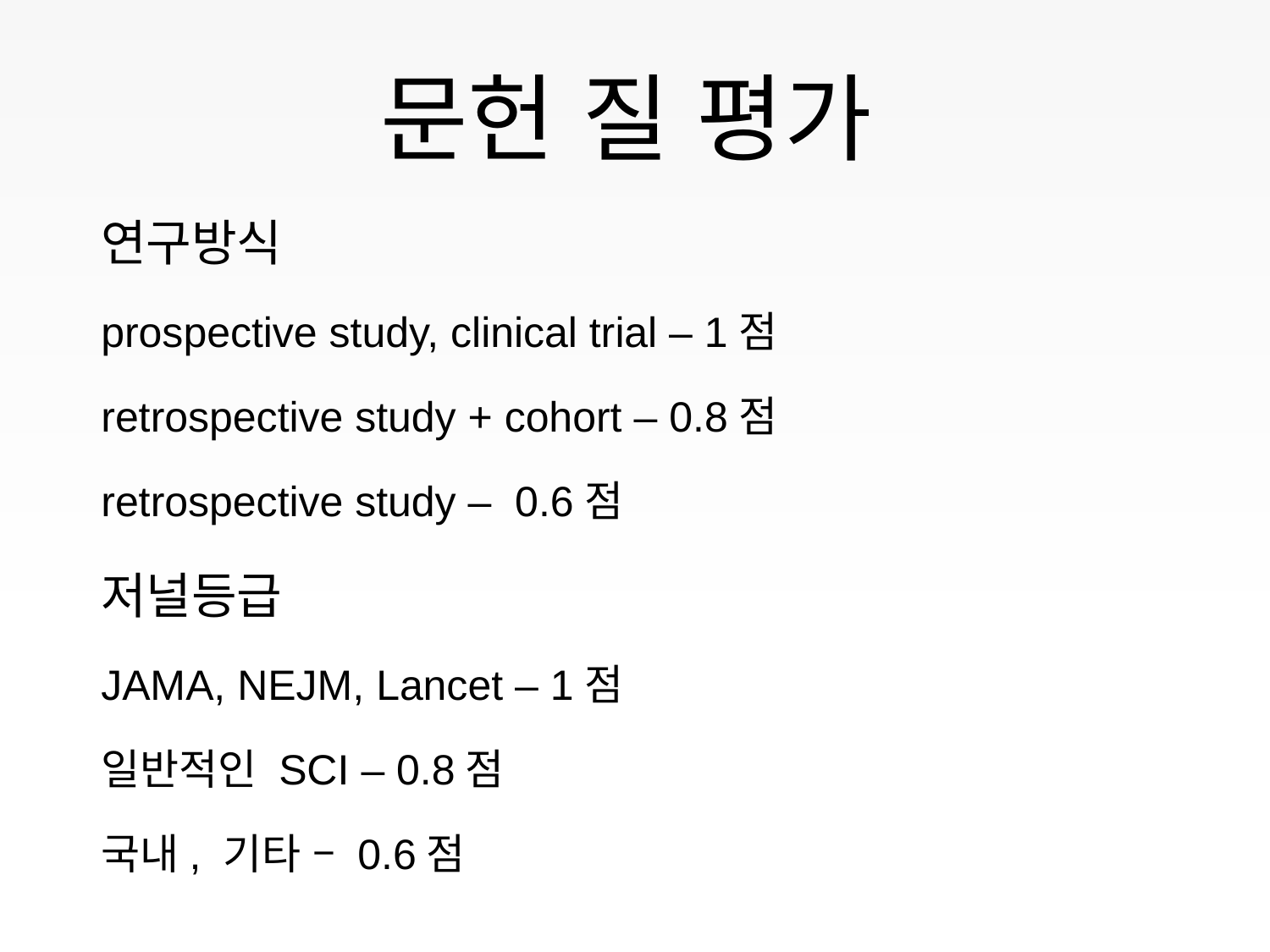

# 문헌 질 평가
연구방식
prospective study, clinical trial – 1점
retrospective study + cohort – 0.8점
retrospective study –  0.6점
저널등급
JAMA, NEJM, Lancet – 1점
일반적인 SCI – 0.8점
국내, 기타 – 0.6점